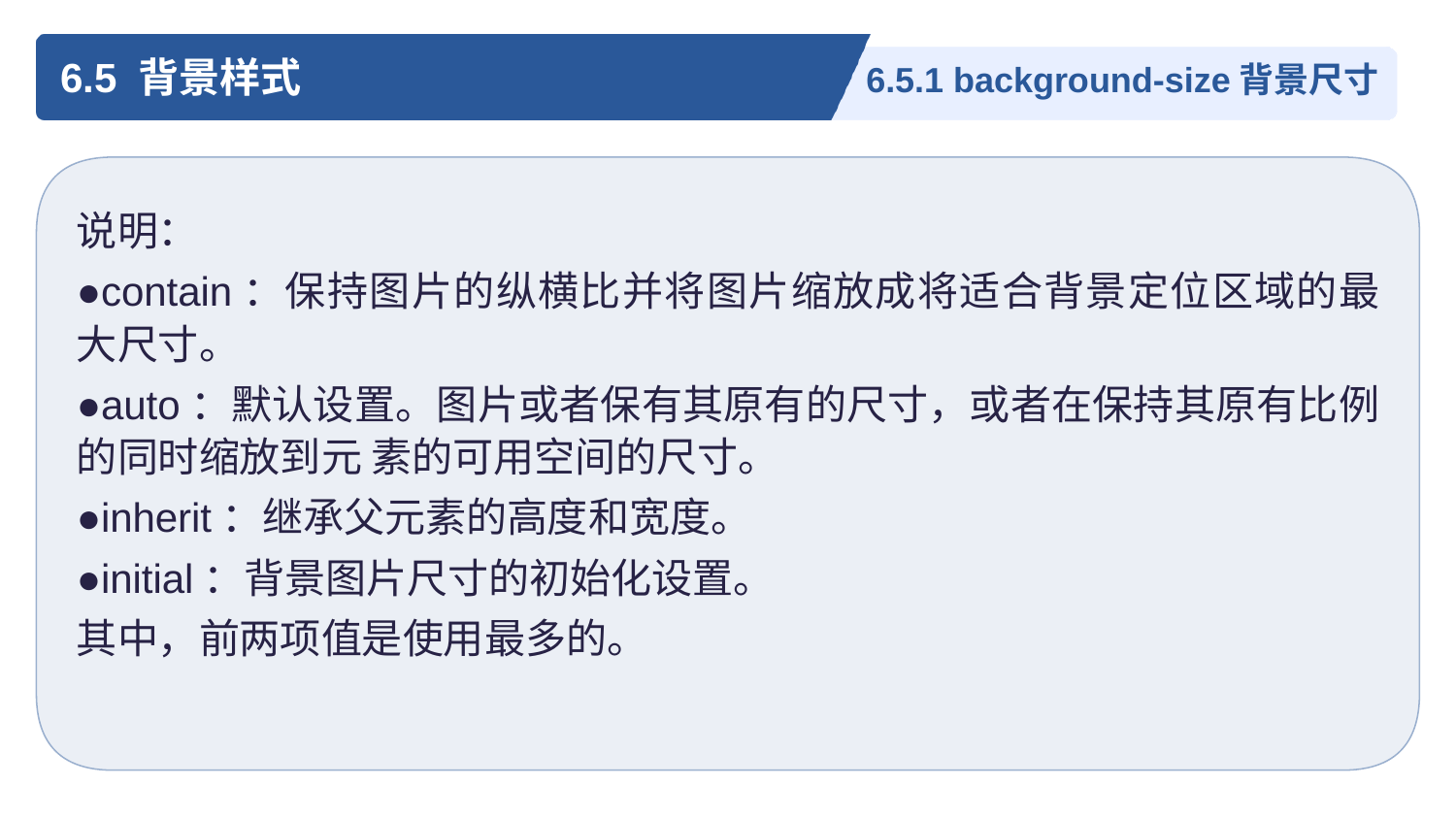

6.5 背景样式
6.5.1 background-size背景尺寸

说明：
●contain：保持图片的纵横比并将图片缩放成将适合背景定位区域的最大尺寸。
●auto：默认设置。图片或者保有其原有的尺寸，或者在保持其原有比例的同时缩放到元 素的可用空间的尺寸。
●inherit：继承父元素的高度和宽度。
●initial：背景图片尺寸的初始化设置。
其中，前两项值是使用最多的。